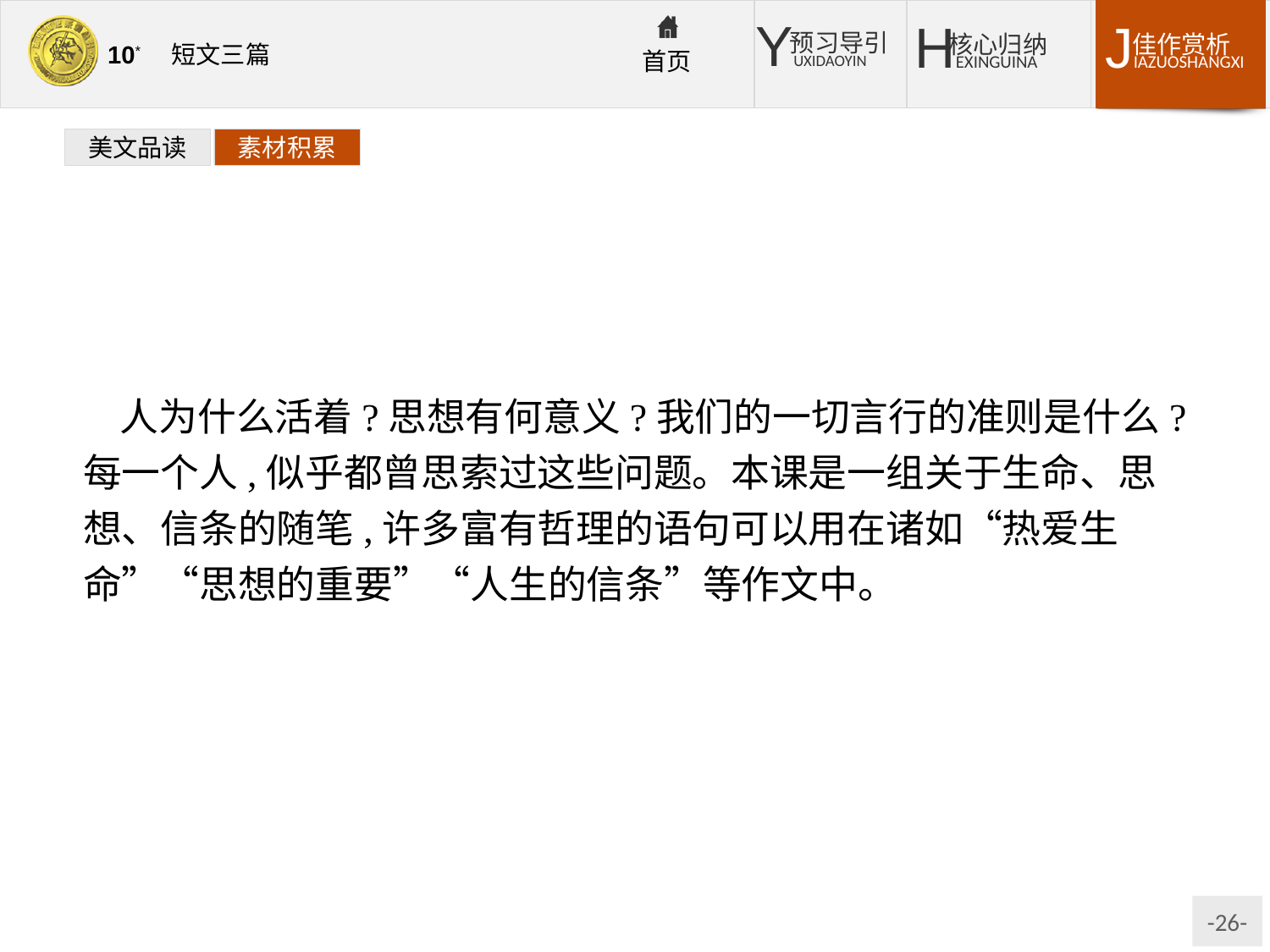

美文品读
素材积累
人为什么活着?思想有何意义?我们的一切言行的准则是什么?每一个人,似乎都曾思索过这些问题。本课是一组关于生命、思想、信条的随笔,许多富有哲理的语句可以用在诸如“热爱生命”“思想的重要”“人生的信条”等作文中。